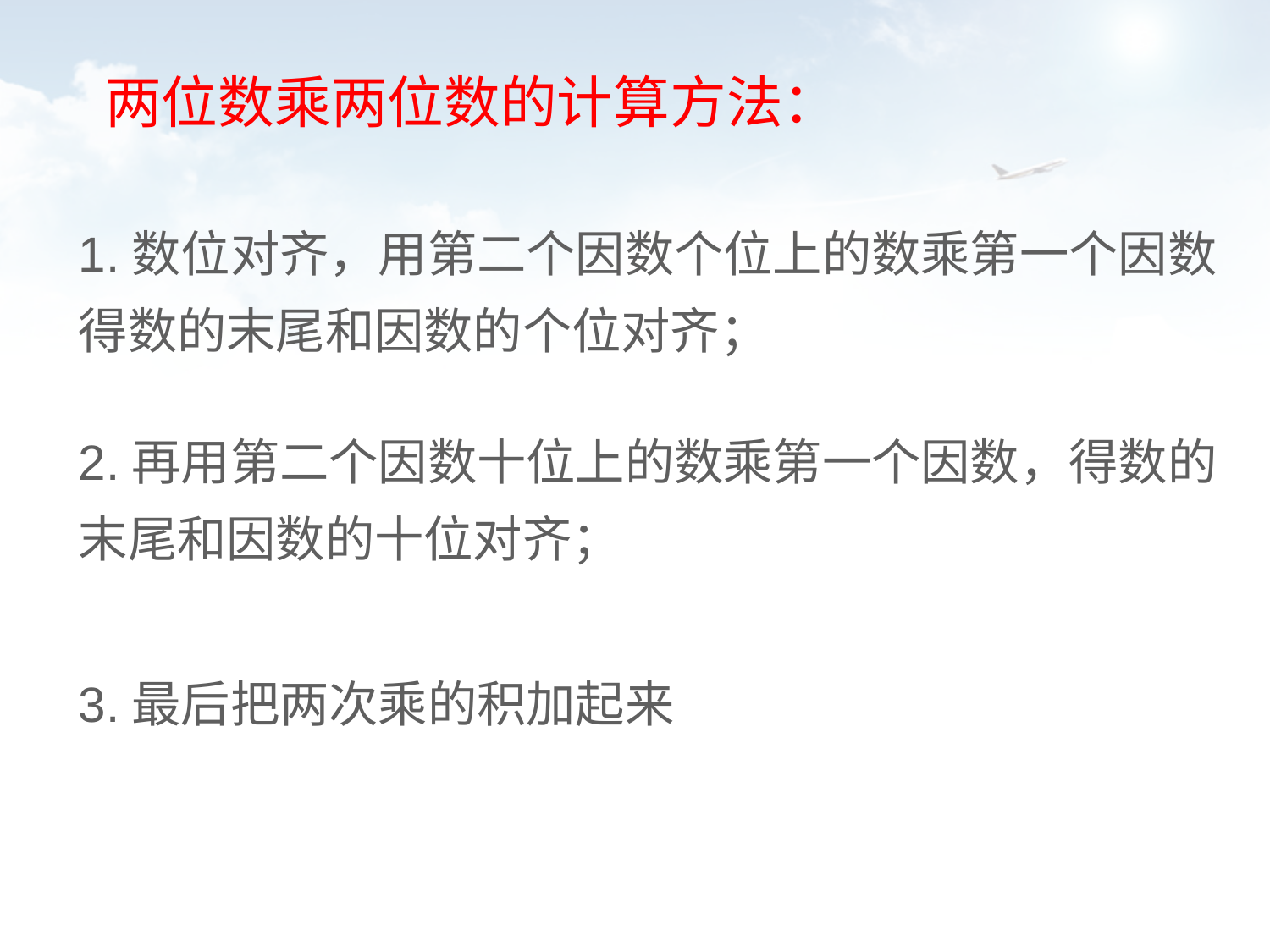

两位数乘两位数的计算方法：

1.数位对齐，用第二个因数个位上的数乘第一个因数得数的末尾和因数的个位对齐；
2.再用第二个因数十位上的数乘第一个因数，得数的末尾和因数的十位对齐；
3.最后把两次乘的积加起来